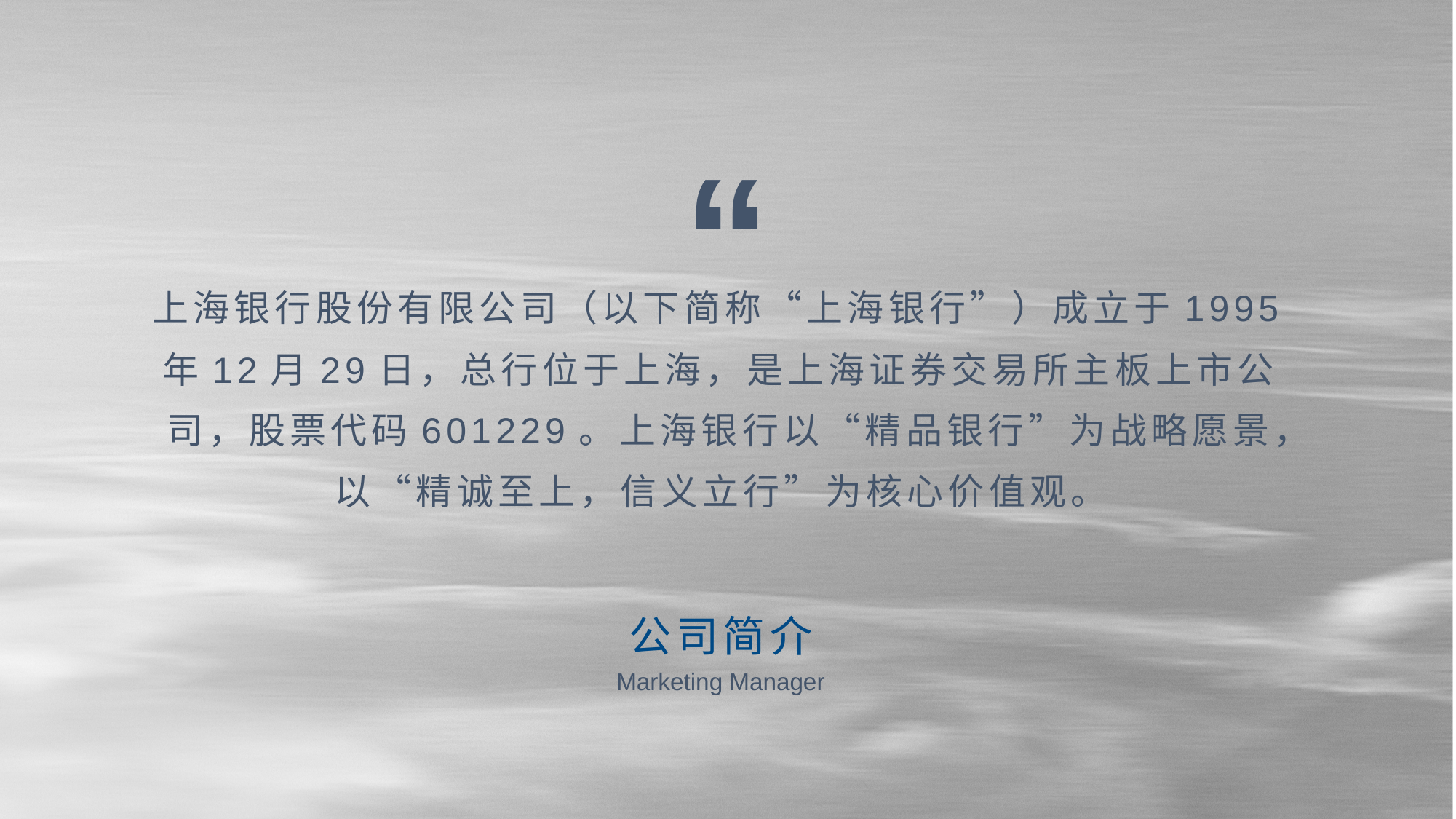

“
上海银行股份有限公司（以下简称“上海银行”）成立于1995年12月29日，总行位于上海，是上海证券交易所主板上市公司，股票代码601229。上海银行以“精品银行”为战略愿景，以“精诚至上，信义立行”为核心价值观。
公司简介
Marketing Manager